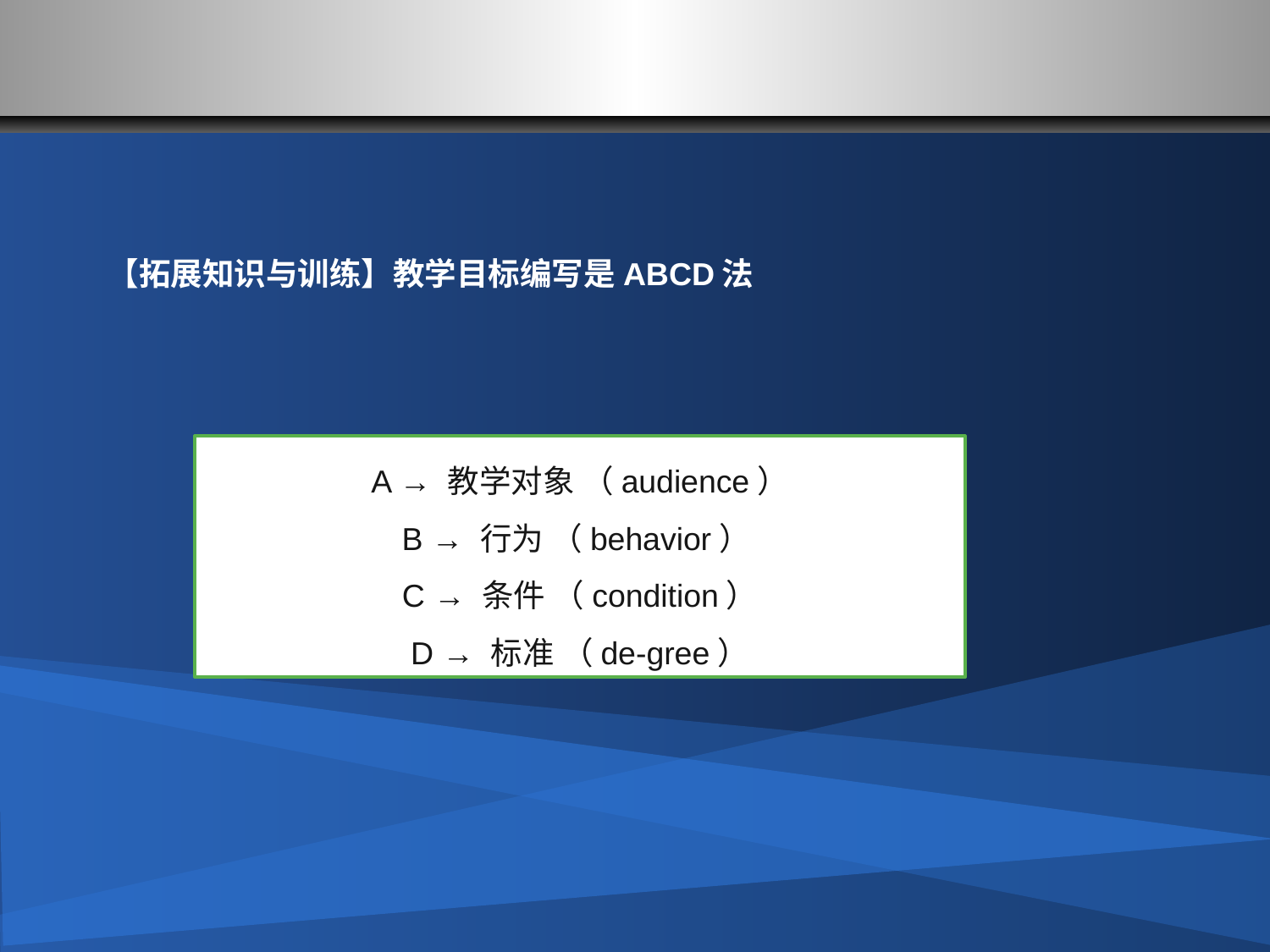

#
【拓展知识与训练】教学目标编写是ABCD法
A → 教学对象 （audience）
B → 行为 （behavior）
C → 条件 （condition）
D → 标准 （de-gree）